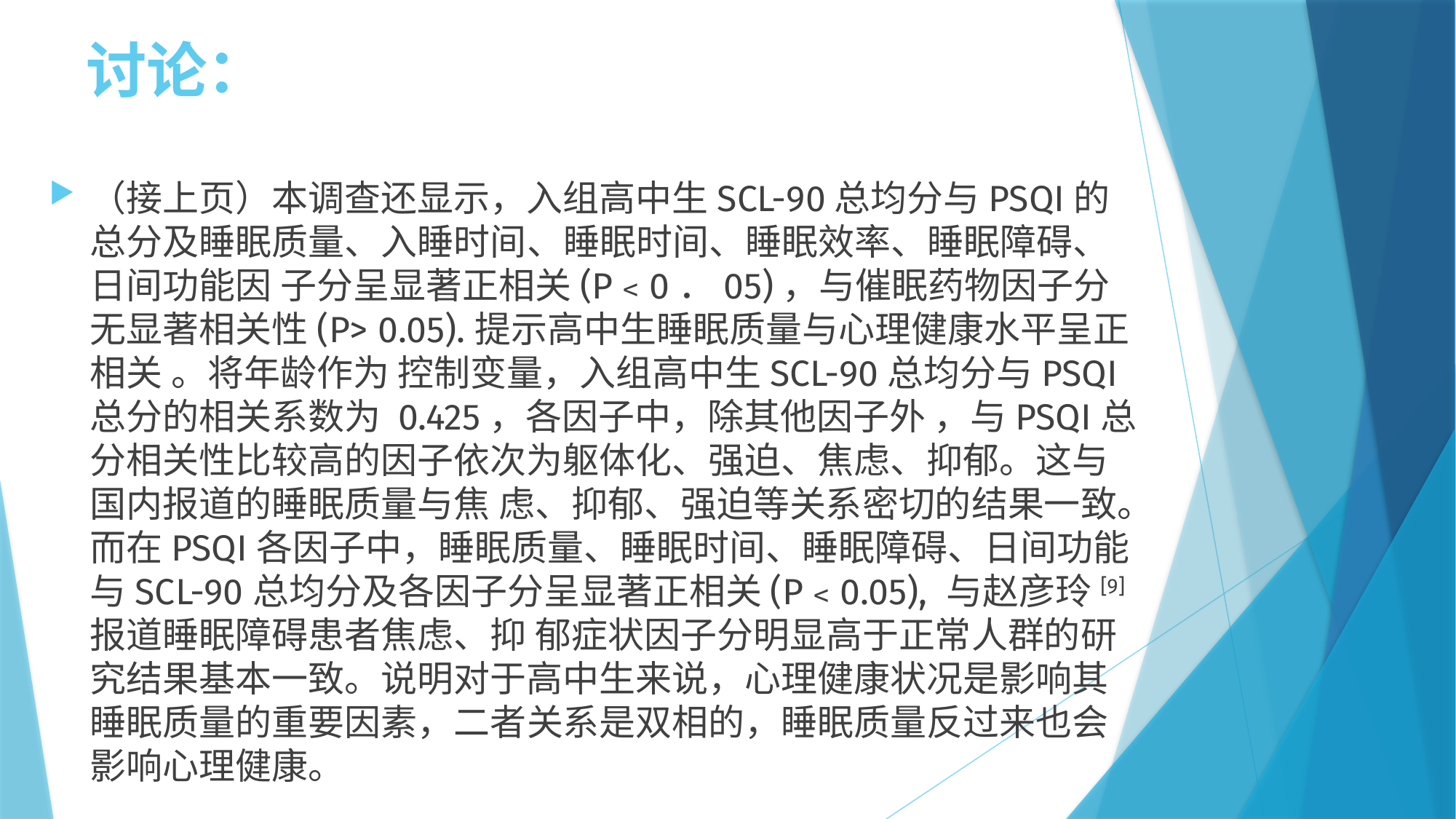

# 讨论：
（接上页）本调查还显示，入组高中生SCL-90总均分与PSQI的总分及睡眠质量、入睡时间、睡眠时间、睡眠效率、睡眠障碍、日间功能因 子分呈显著正相关(P﹤0．05)，与催眠药物因子分无显著相关性(P> 0.05).提示高中生睡眠质量与心理健康水平呈正相关 。将年龄作为 控制变量，入组高中生SCL-90总均分与PSQI总分的相关系数为 0.425，各因子中，除其他因子外 ，与PSQI总分相关性比较高的因子依次为躯体化、强迫、焦虑、抑郁。这与国内报道的睡眠质量与焦 虑、抑郁、强迫等关系密切的结果一致。而在PSQI各因子中，睡眠质量、睡眠时间、睡眠障碍、日间功能与SCL-90总均分及各因子分呈显著正相关(P﹤0.05), 与赵彦玲[9] 报道睡眠障碍患者焦虑、抑 郁症状因子分明显高于正常人群的研究结果基本一致。说明对于高中生来说，心理健康状况是影响其睡眠质量的重要因素，二者关系是双相的，睡眠质量反过来也会影响心理健康。